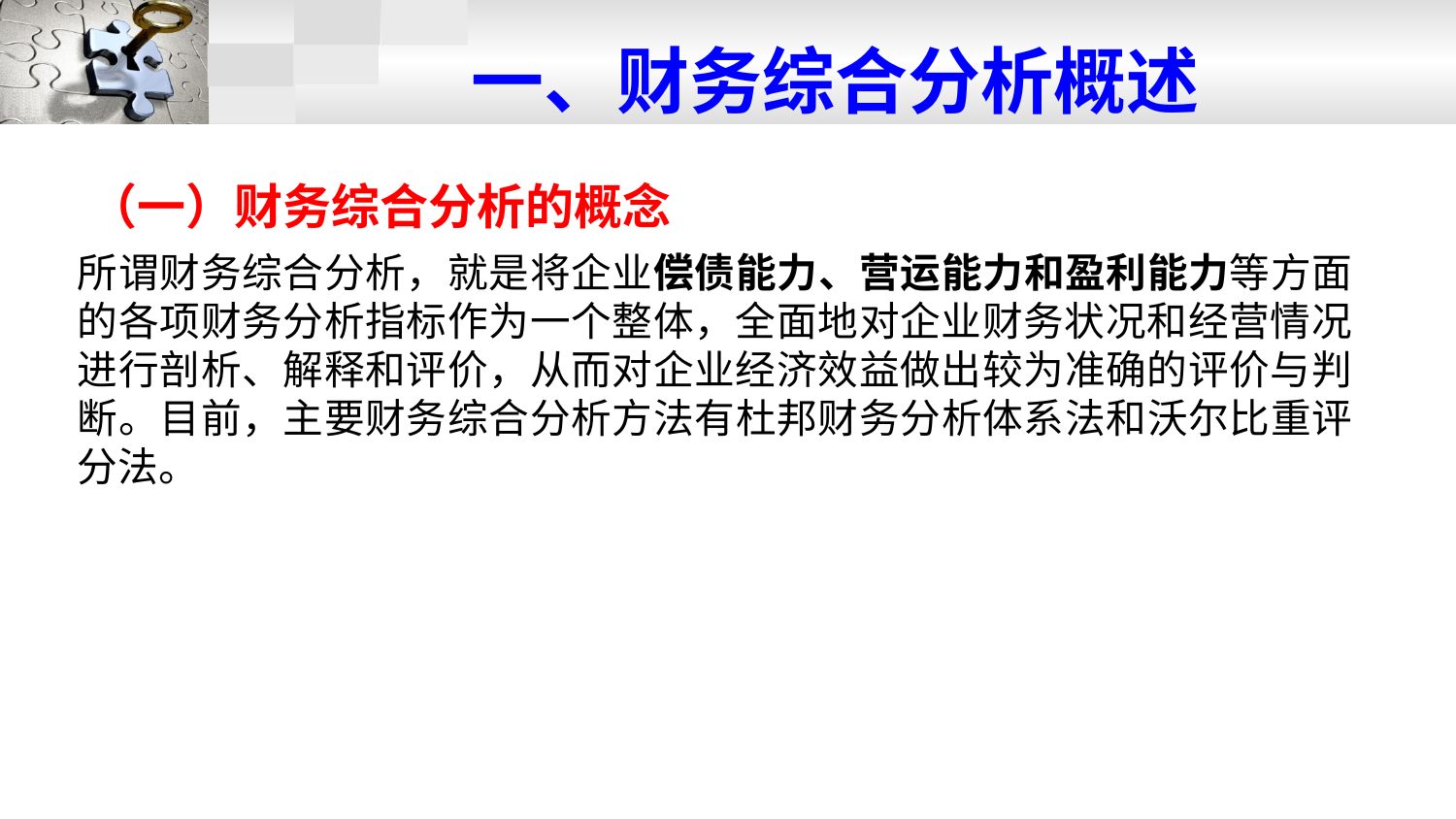

# 一、财务综合分析概述
（一）财务综合分析的概念
所谓财务综合分析，就是将企业偿债能力、营运能力和盈利能力等方面的各项财务分析指标作为一个整体，全面地对企业财务状况和经营情况进行剖析、解释和评价，从而对企业经济效益做出较为准确的评价与判断。目前，主要财务综合分析方法有杜邦财务分析体系法和沃尔比重评分法。